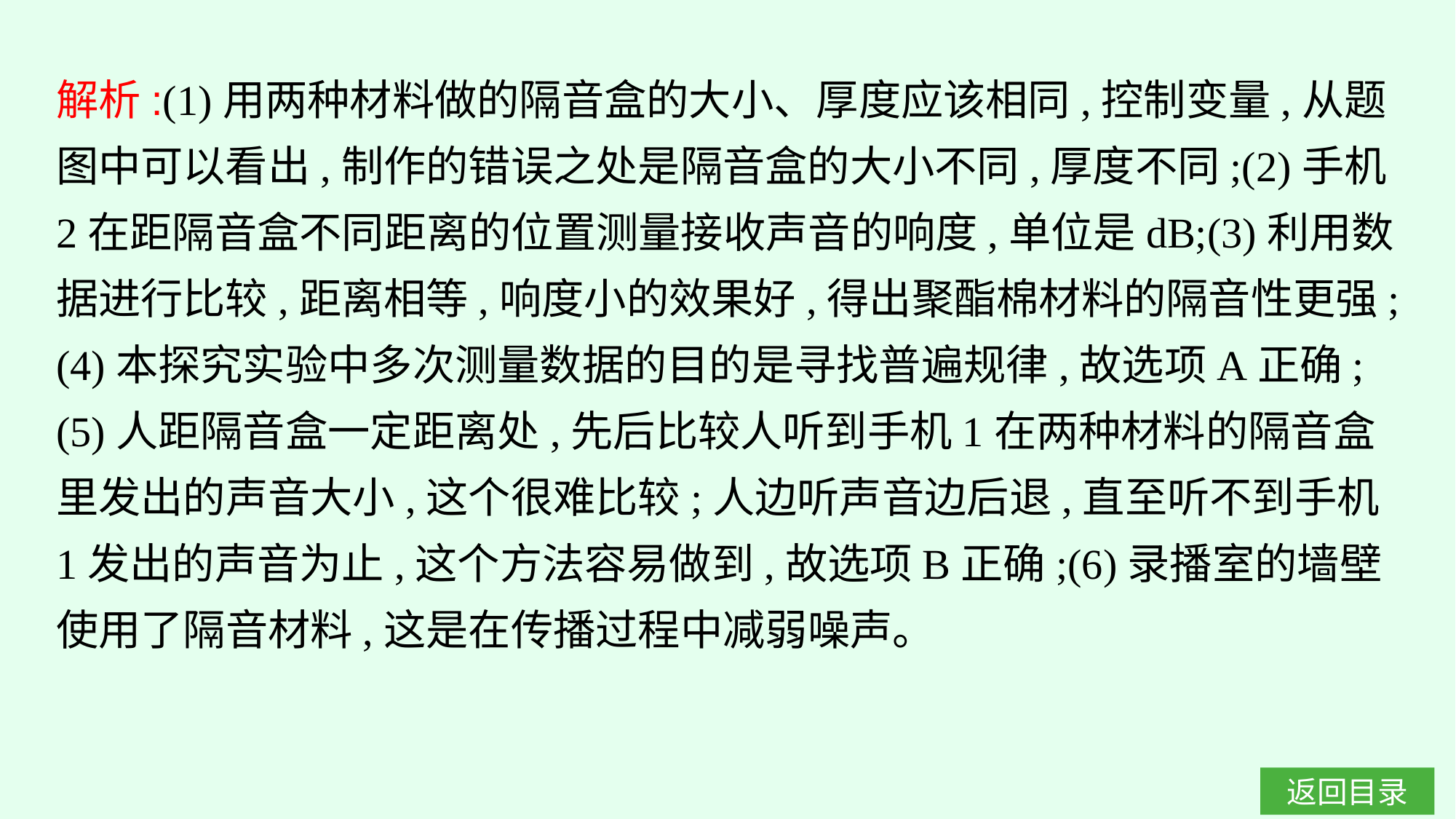

解析:(1)用两种材料做的隔音盒的大小、厚度应该相同,控制变量,从题图中可以看出,制作的错误之处是隔音盒的大小不同,厚度不同;(2)手机2在距隔音盒不同距离的位置测量接收声音的响度,单位是dB;(3)利用数据进行比较,距离相等,响度小的效果好,得出聚酯棉材料的隔音性更强;(4)本探究实验中多次测量数据的目的是寻找普遍规律,故选项A正确;(5)人距隔音盒一定距离处,先后比较人听到手机1在两种材料的隔音盒里发出的声音大小,这个很难比较;人边听声音边后退,直至听不到手机1发出的声音为止,这个方法容易做到,故选项B正确;(6)录播室的墙壁使用了隔音材料,这是在传播过程中减弱噪声。